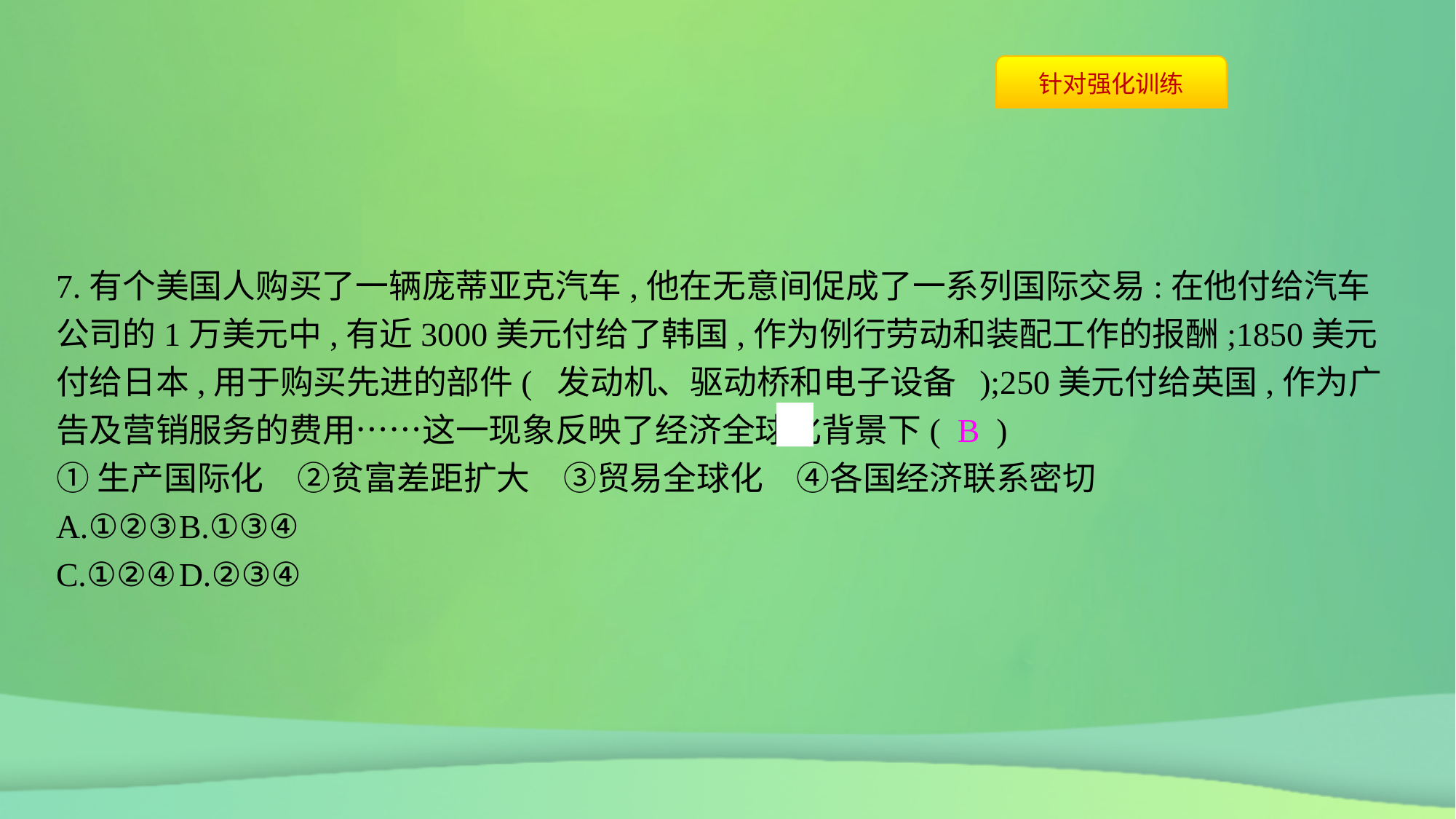

7.有个美国人购买了一辆庞蒂亚克汽车,他在无意间促成了一系列国际交易:在他付给汽车公司的1万美元中,有近3000美元付给了韩国,作为例行劳动和装配工作的报酬;1850美元付给日本,用于购买先进的部件(  发动机、驱动桥和电子设备  );250美元付给英国,作为广告及营销服务的费用……这一现象反映了经济全球化背景下(  B  )
①生产国际化　②贫富差距扩大　③贸易全球化　④各国经济联系密切
A.①②③	B.①③④
C.①②④	D.②③④